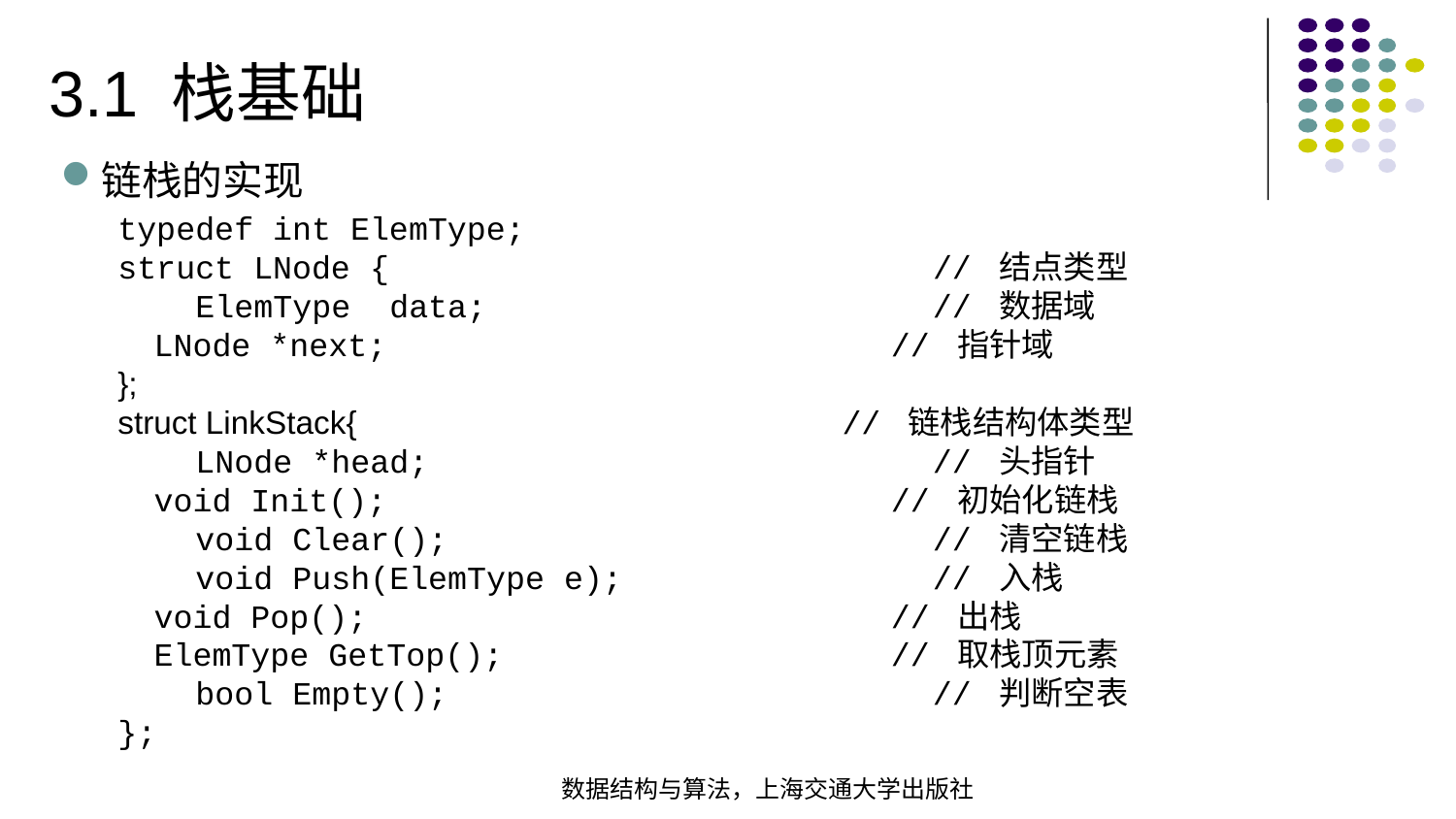

3.1 栈基础
链栈的实现
typedef int ElemType;struct LNode {                            // 结点类型     ElemType  data;                       // 数据域    LNode *next;                          // 指针域};struct LinkStack{                         // 链栈结构体类型     LNode *head;                          // 头指针    void Init();                          // 初始化链栈     void Clear();                         // 清空链栈     void Push(ElemType e);                // 入栈    void Pop();                           // 出栈    ElemType GetTop();                    // 取栈顶元素     bool Empty();                         // 判断空表
};